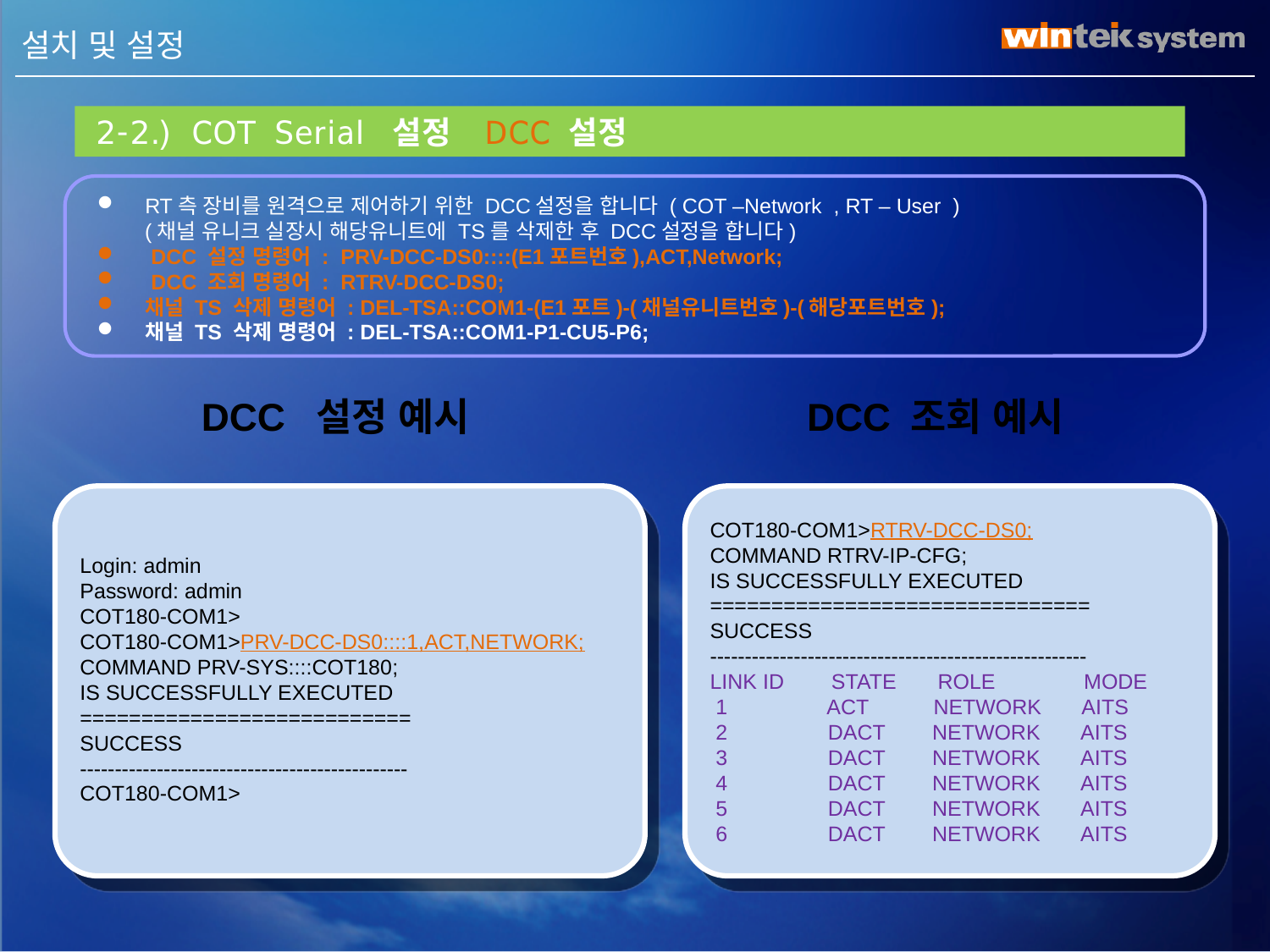

III .    설치 및 설정
 2-2.)  COT  Serial  설정   DCC 설정

RT측 장비를 원격으로 제어하기 위한 DCC설정을 합니다 ( COT –Network  , RT – User  )
        (채널 유니크 실장시 해당유니트에 TS를 삭제한 후 DCC설정을 합니다)
 DCC 설정 명령어 :  PRV-DCC-DS0::::(E1포트번호),ACT,Network;
 DCC 조회 명령어 :  RTRV-DCC-DS0;
채널 TS 삭제 명령어 : DEL-TSA::COM1-(E1포트)-(채널유니트번호)-(해당포트번호);
채널 TS 삭제 명령어 : DEL-TSA::COM1-P1-CU5-P6;
 DCC  설정 예시
 DCC 조회 예시

Login: admin
Password: admin
COT180-COM1>
COT180-COM1>PRV-DCC-DS0::::1,ACT,NETWORK;
COMMAND PRV-SYS::::COT180;
IS SUCCESSFULLY EXECUTED
===========================
SUCCESS
-----------------------------------------------
COT180-COM1>

COT180-COM1>RTRV-DCC-DS0;
COMMAND RTRV-IP-CFG;
IS SUCCESSFULLY EXECUTED
===============================
SUCCESS
------------------------------------------------------
LINK ID        STATE       ROLE               MODE
 1                 ACT           NETWORK       AITS
 2                 DACT        NETWORK       AITS
 3                 DACT        NETWORK       AITS
 4                 DACT        NETWORK       AITS
 5                 DACT        NETWORK       AITS
 6                 DACT        NETWORK       AITS